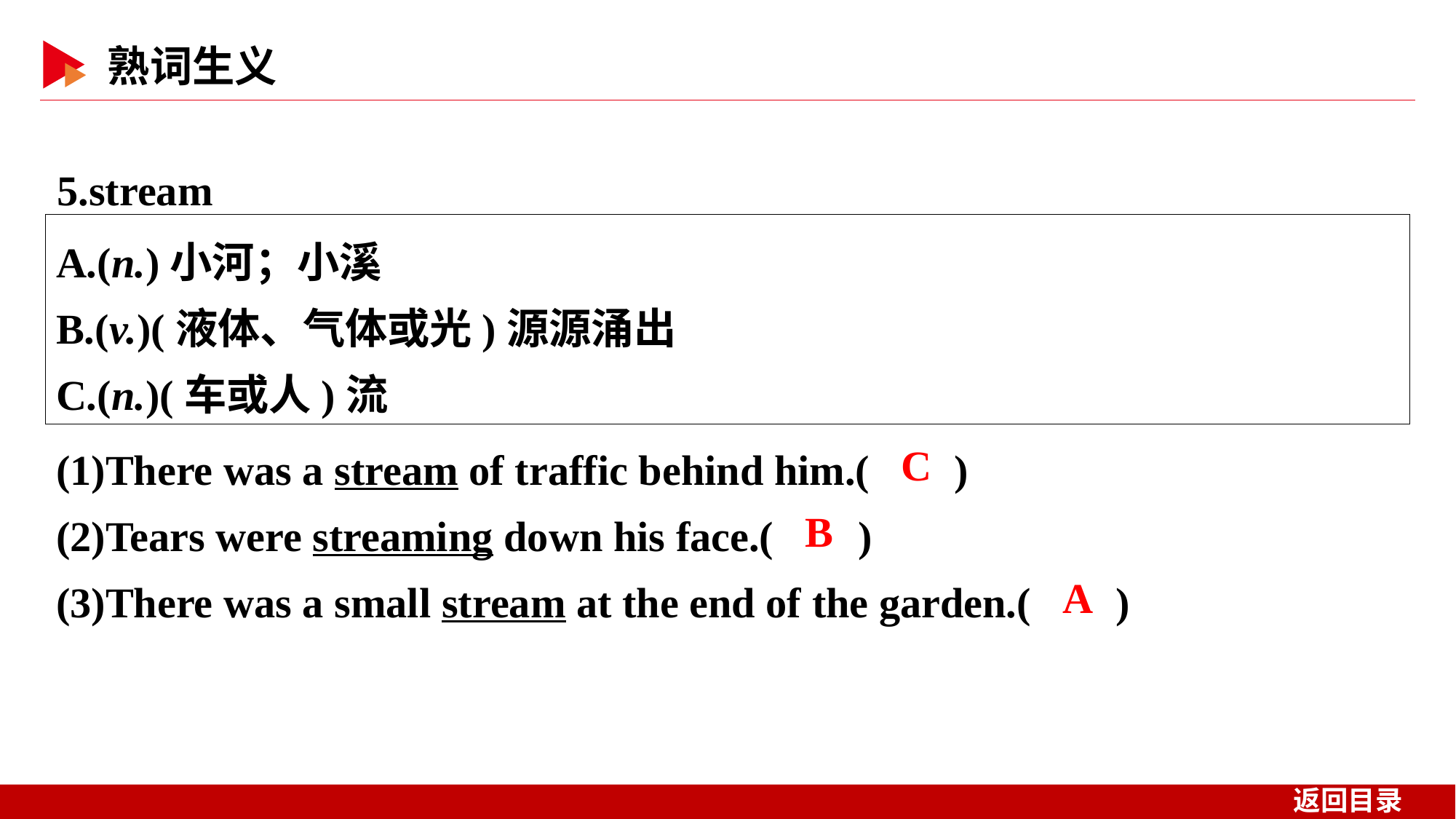

5.stream
A.(n.)小河；小溪
B.(v.)(液体、气体或光)源源涌出
C.(n.)(车或人)流
(1)There was a stream of traffic behind him.(        )
(2)Tears were streaming down his face.(        )
(3)There was a small stream at the end of the garden.(        )
   C
   B
   A